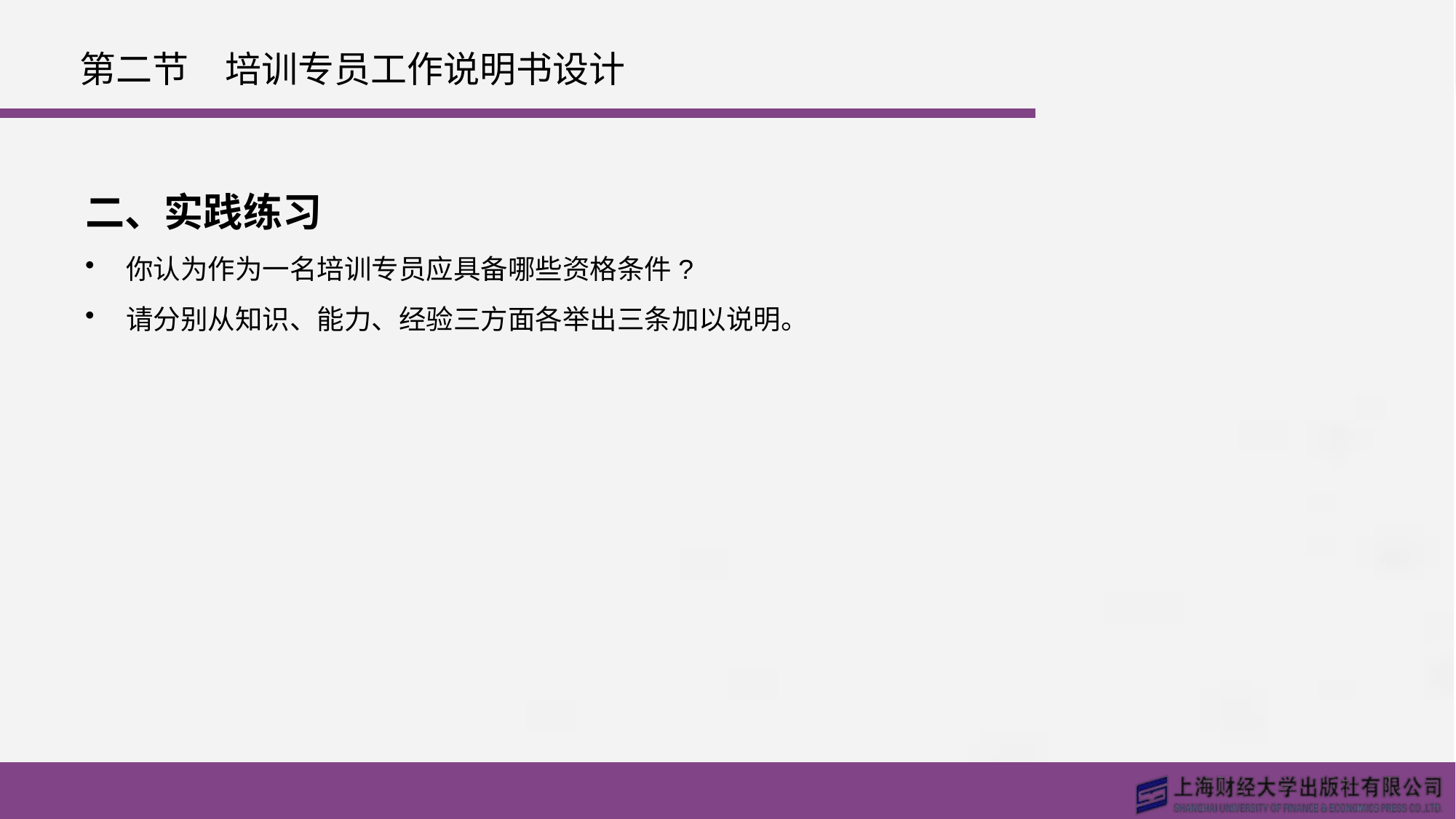

# 第二节　培训专员工作说明书设计
二、实践练习
你认为作为一名培训专员应具备哪些资格条件?
请分别从知识、能力、经验三方面各举出三条加以说明。